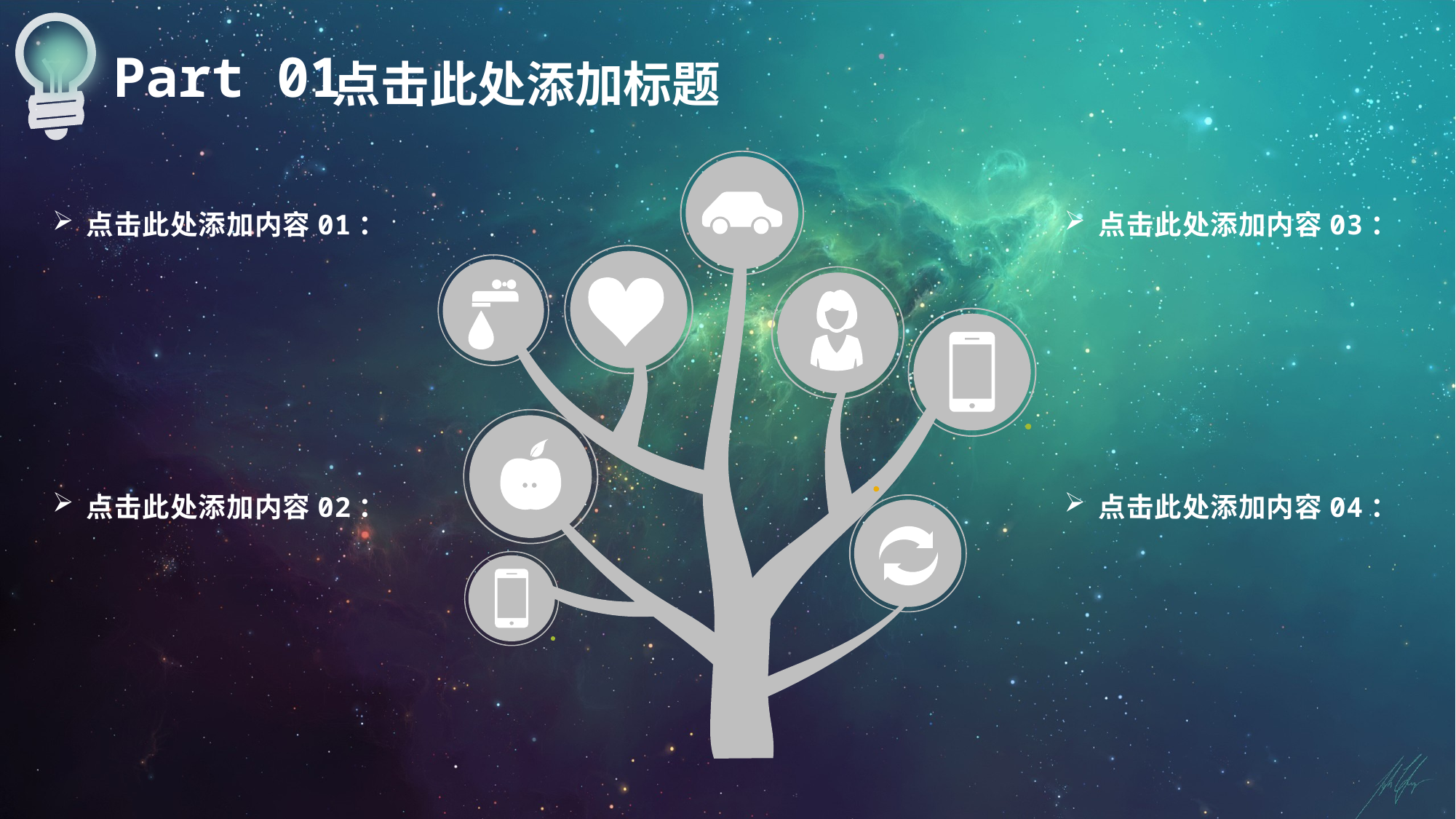

Part 01
点击此处添加标题

点击此处添加内容01：
点击此处添加内容03：

点击此处添加内容02：
点击此处添加内容04：